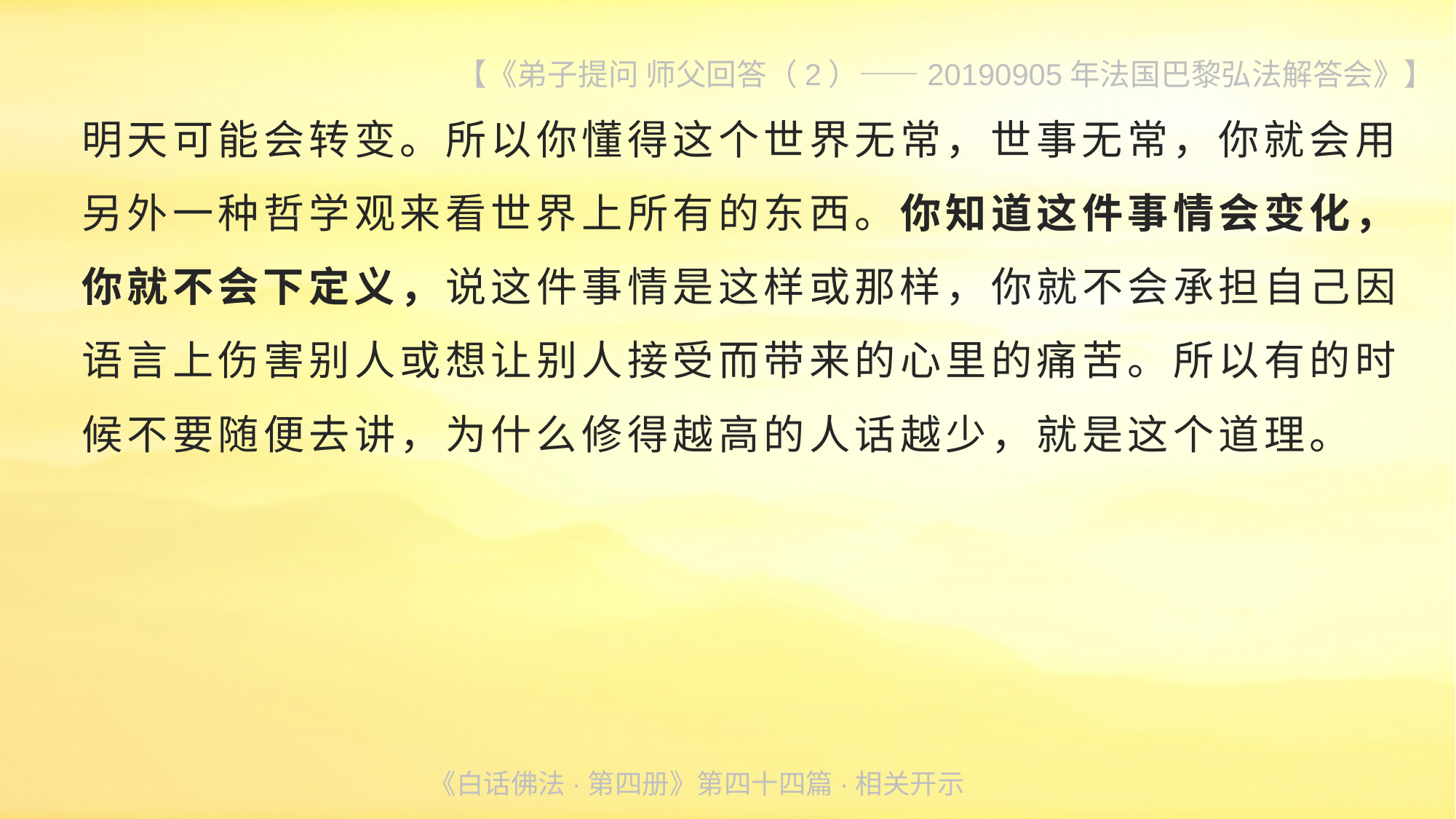

【《弟子提问 师父回答（2）——20190905年法国巴黎弘法解答会》】
明天可能会转变。所以你懂得这个世界无常，世事无常，你就会用另外一种哲学观来看世界上所有的东西。你知道这件事情会变化，你就不会下定义，说这件事情是这样或那样，你就不会承担自己因语言上伤害别人或想让别人接受而带来的心里的痛苦。所以有的时候不要随便去讲，为什么修得越高的人话越少，就是这个道理。

《白话佛法·第四册》第四十四篇·相关开示